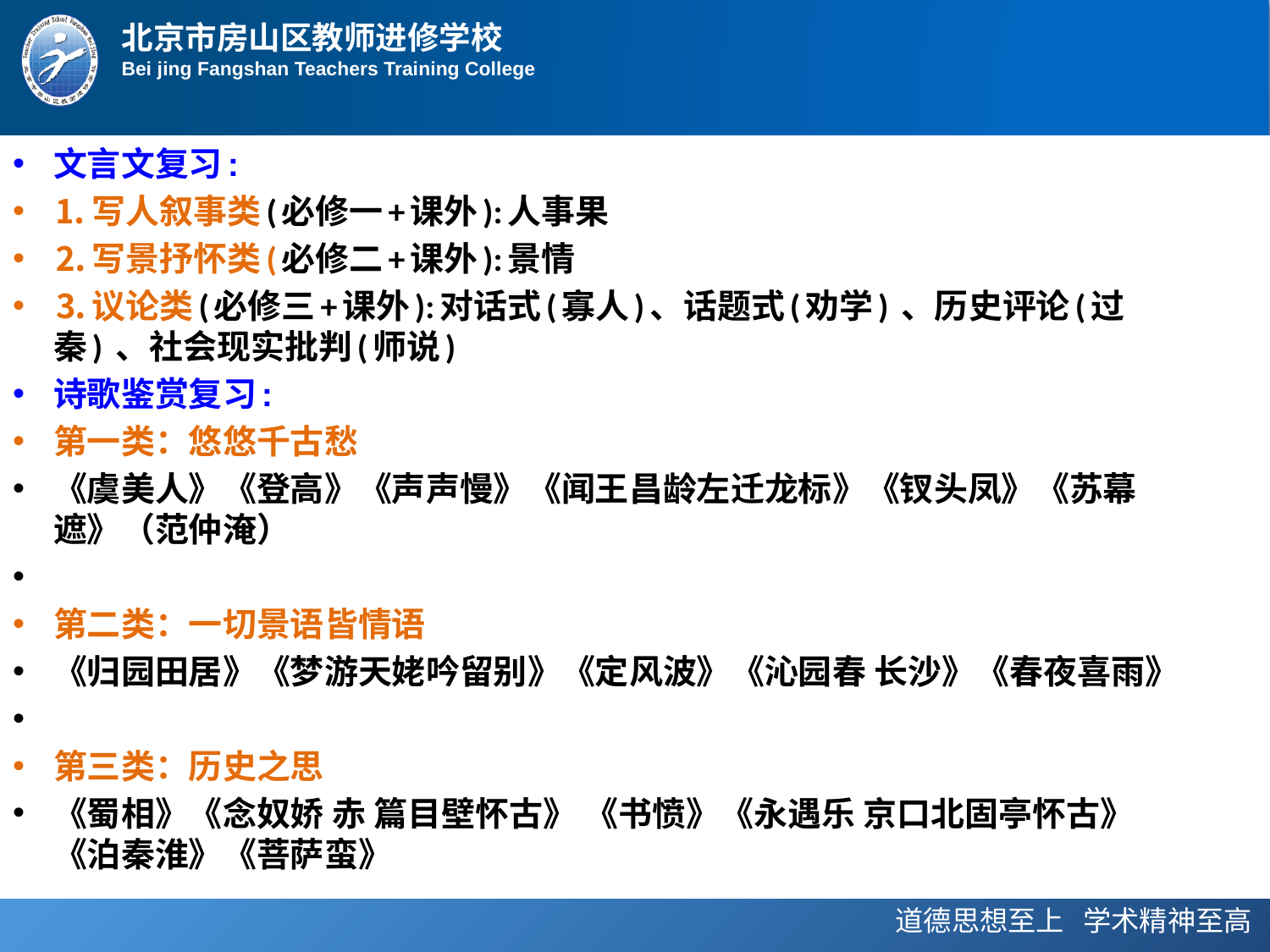

文言文复习:
⒈写人叙事类(必修一+课外):人事果
⒉写景抒怀类(必修二+课外):景情
⒊议论类(必修三+课外):对话式(寡人)、话题式(劝学) 、历史评论(过秦) 、社会现实批判(师说)
诗歌鉴赏复习:
第一类：悠悠千古愁
《虞美人》《登高》《声声慢》《闻王昌龄左迁龙标》《钗头凤》《苏幕遮》（范仲淹）

第二类：一切景语皆情语
《归园田居》《梦游天姥吟留别》《定风波》《沁园春 长沙》《春夜喜雨》

第三类：历史之思
《蜀相》《念奴娇 赤 篇目壁怀古》 《书愤》《永遇乐 京口北固亭怀古》《泊秦淮》《菩萨蛮》